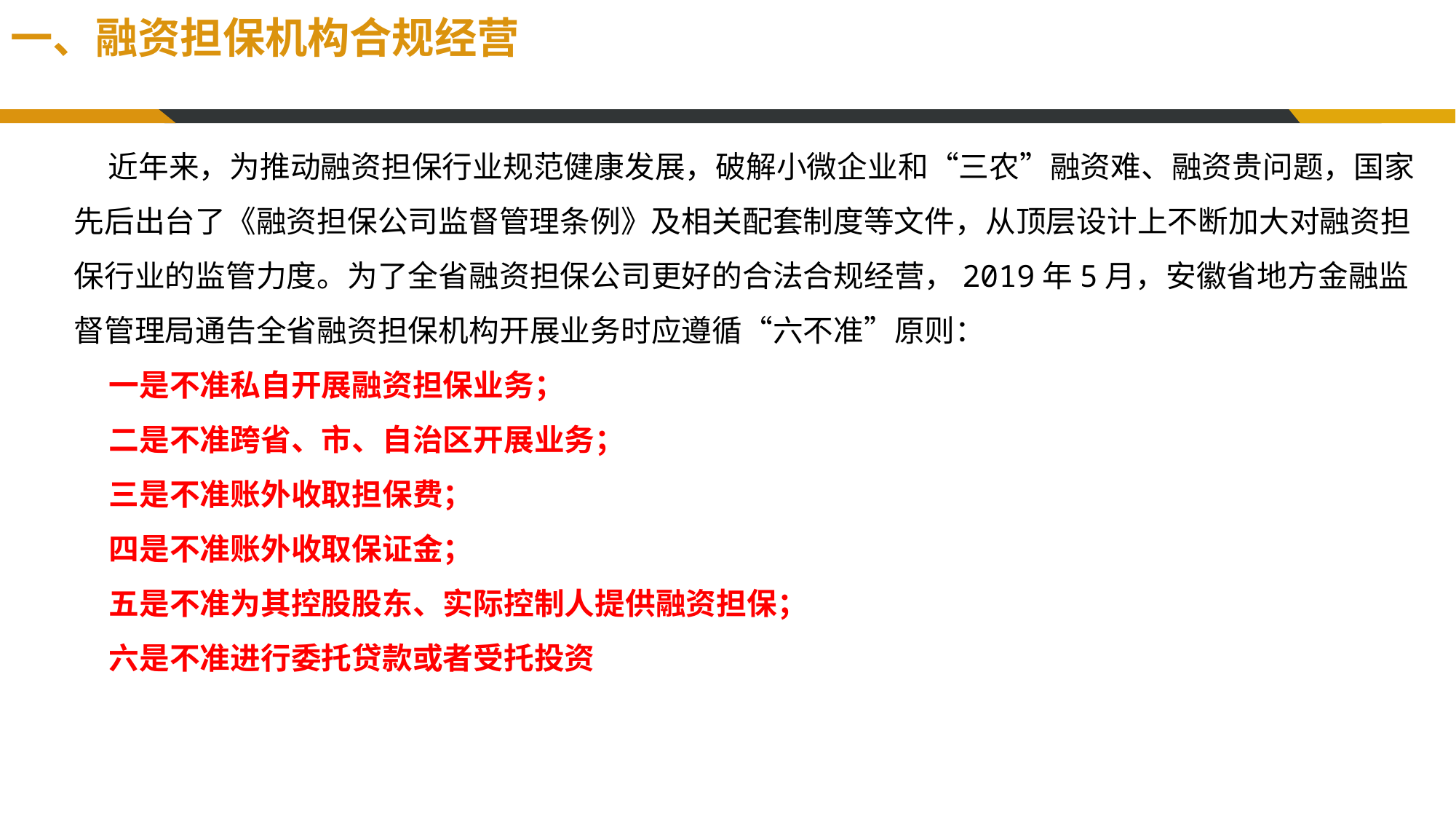

一、融资担保机构合规经营
    近年来，为推动融资担保行业规范健康发展，破解小微企业和“三农”融资难、融资贵问题，国家先后出台了《融资担保公司监督管理条例》及相关配套制度等文件，从顶层设计上不断加大对融资担保行业的监管力度。为了全省融资担保公司更好的合法合规经营，2019年5月，安徽省地方金融监督管理局通告全省融资担保机构开展业务时应遵循“六不准”原则：
    一是不准私自开展融资担保业务；
    二是不准跨省、市、自治区开展业务；
    三是不准账外收取担保费；
    四是不准账外收取保证金；
    五是不准为其控股股东、实际控制人提供融资担保；
    六是不准进行委托贷款或者受托投资